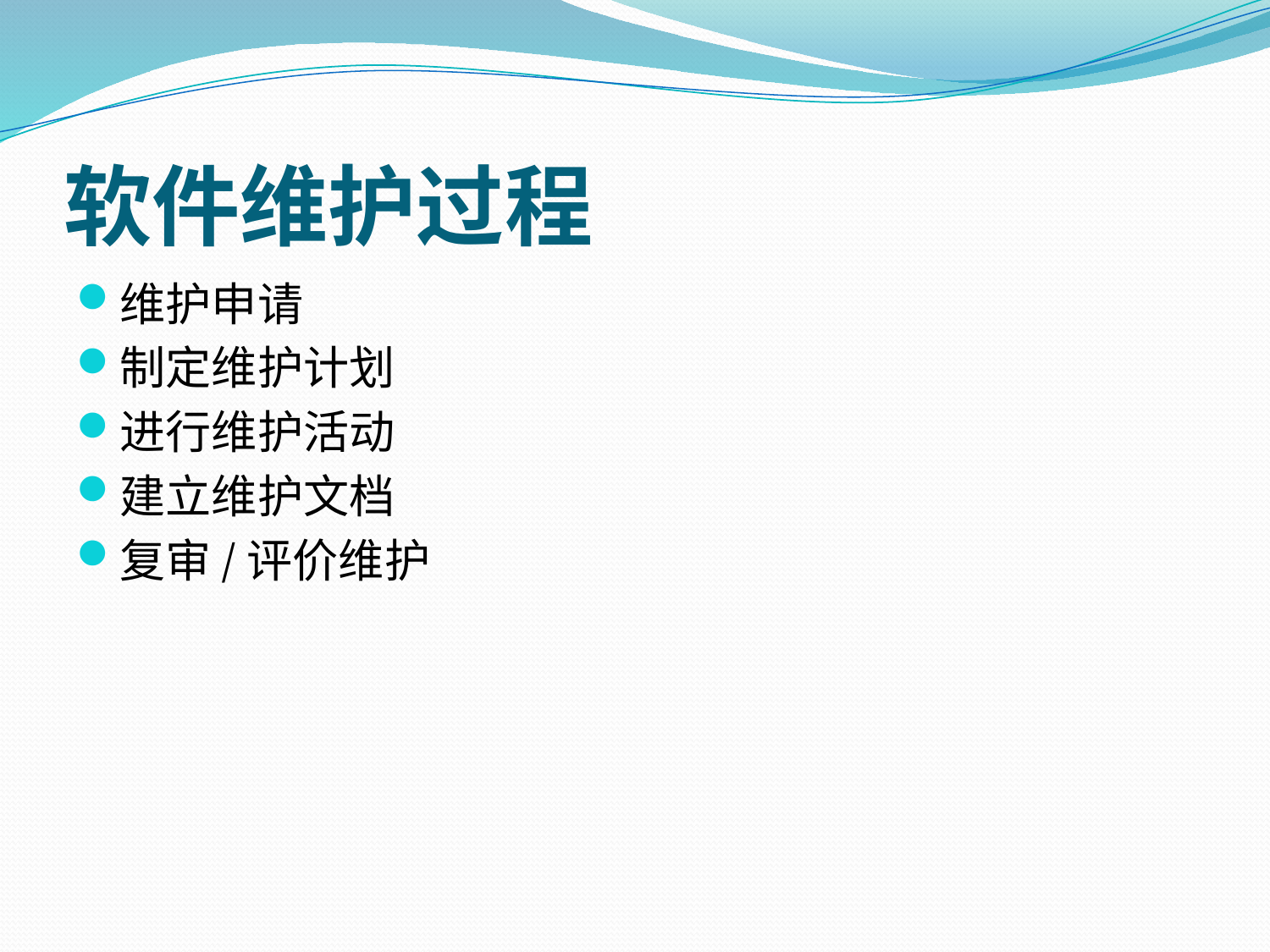

# 软件维护过程
维护申请
制定维护计划
进行维护活动
建立维护文档
复审/评价维护